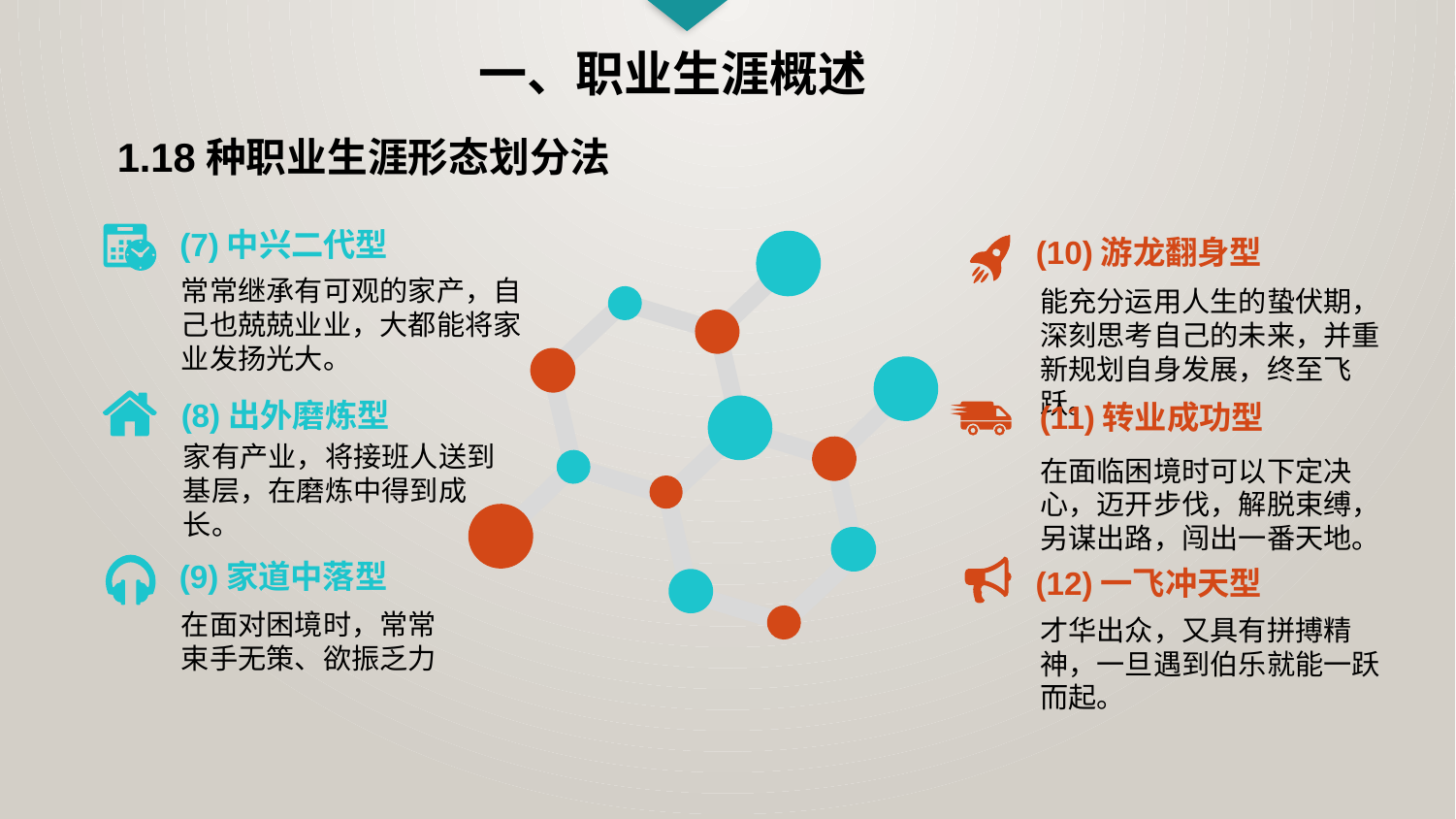

一、职业生涯概述
1.18种职业生涯形态划分法

(7)中兴二代型

(10)游龙翻身型
常常继承有可观的家产，自己也兢兢业业，大都能将家业发扬光大。
能充分运用人生的蛰伏期，深刻思考自己的未来，并重新规划自身发展，终至飞跃。
(8)出外磨炼型
(11)转业成功型
家有产业，将接班人送到基层，在磨炼中得到成长。
在面临困境时可以下定决心，迈开步伐，解脱束缚，另谋出路，闯出一番天地。
(9)家道中落型
(12)一飞冲天型
在面对困境时，常常束手无策、欲振乏力
才华出众，又具有拼搏精神，一旦遇到伯乐就能一跃而起。